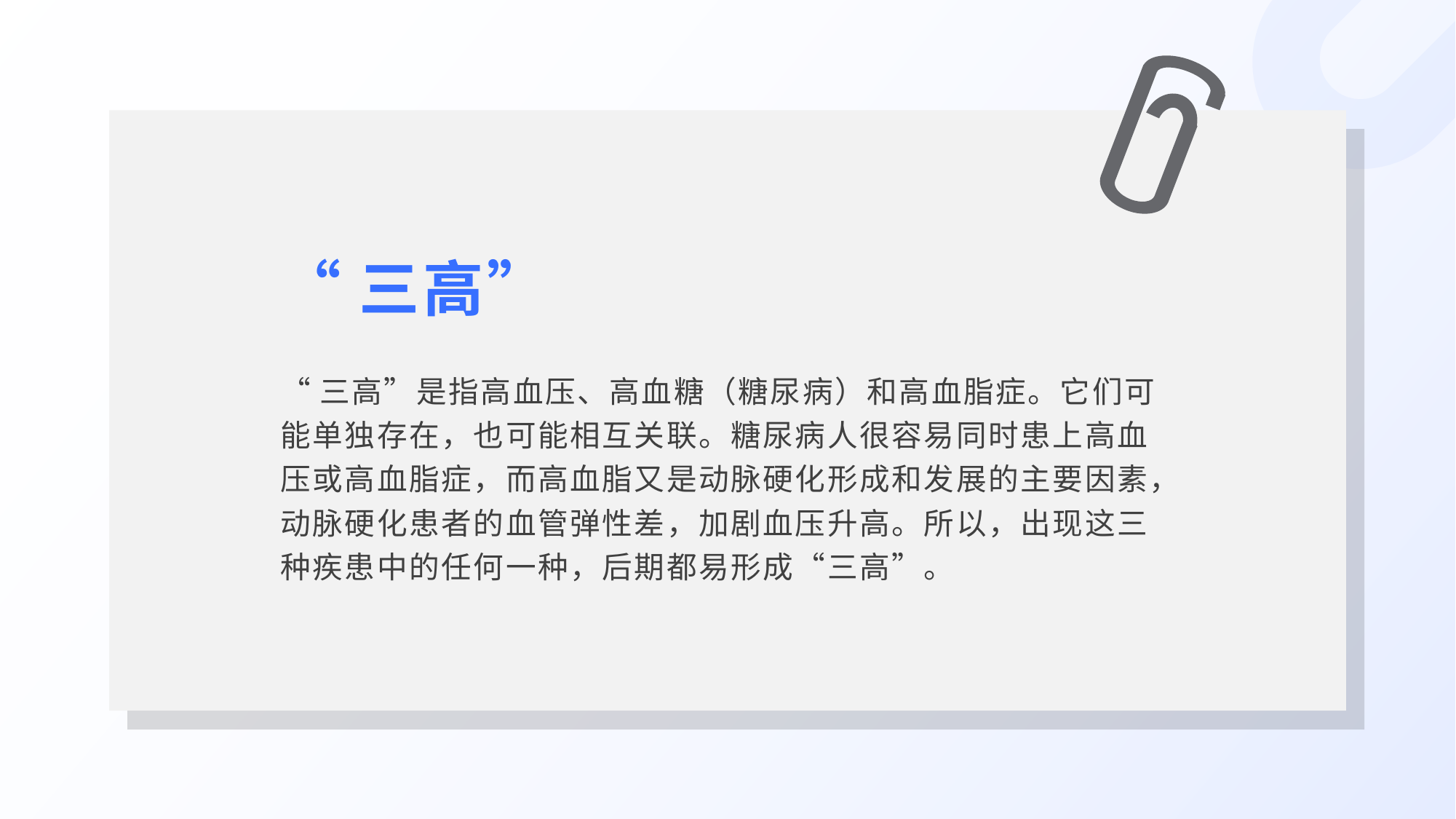

1
“三高”
“三高”是指高血压、高血糖（糖尿病）和高血脂症。它们可能单独存在，也可能相互关联。糖尿病人很容易同时患上高血压或高血脂症，而高血脂又是动脉硬化形成和发展的主要因素，动脉硬化患者的血管弹性差，加剧血压升高。所以，出现这三种疾患中的任何一种，后期都易形成“三高”。